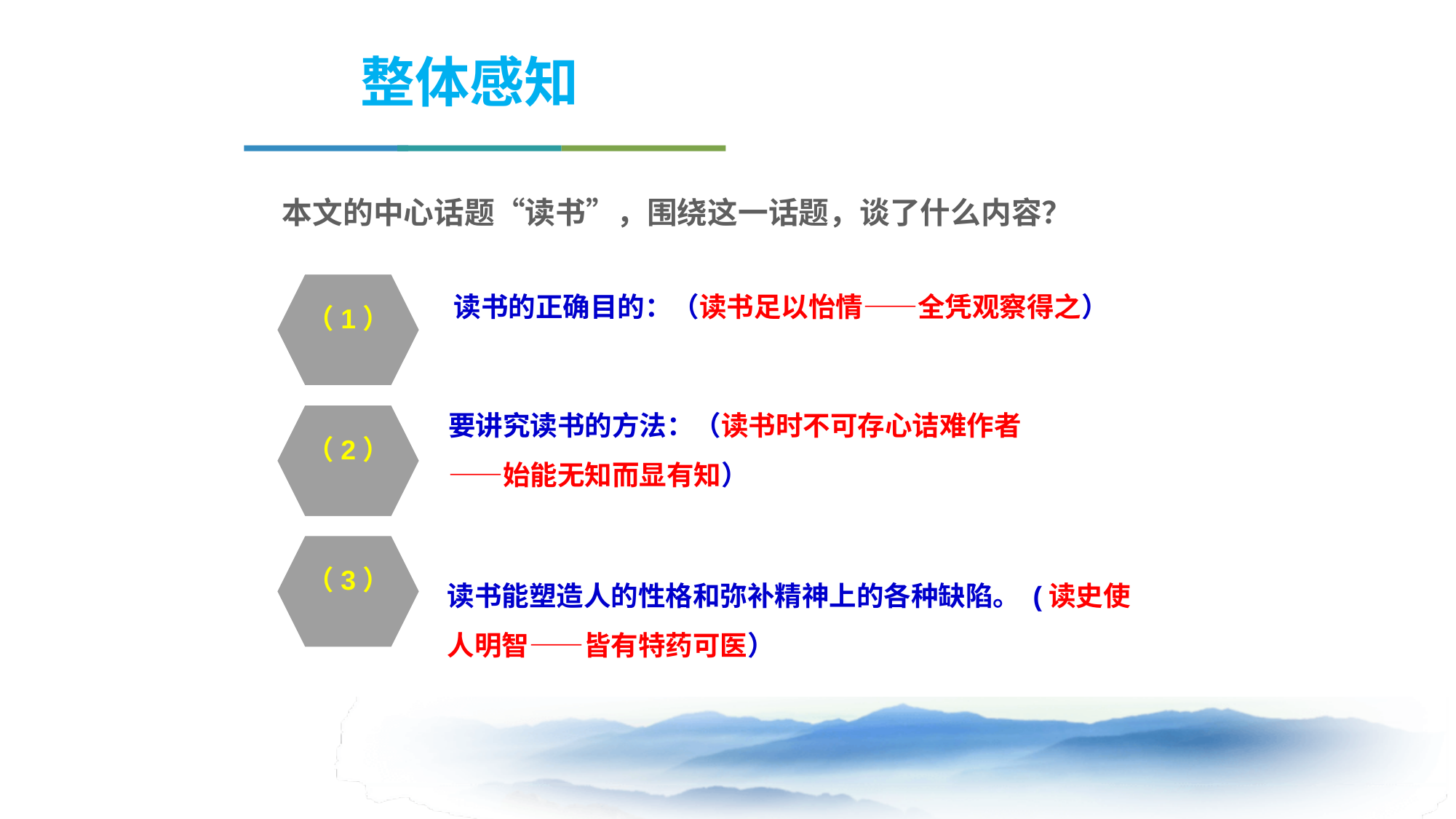

整体感知

本文的中心话题“读书”，围绕这一话题，谈了什么内容？

（1）
读书的正确目的：（读书足以怡情——全凭观察得之）
要讲究读书的方法：（读书时不可存心诘难作者——始能无知而显有知）

（2）

（3）
读书能塑造人的性格和弥补精神上的各种缺陷。 (读史使
人明智——皆有特药可医）